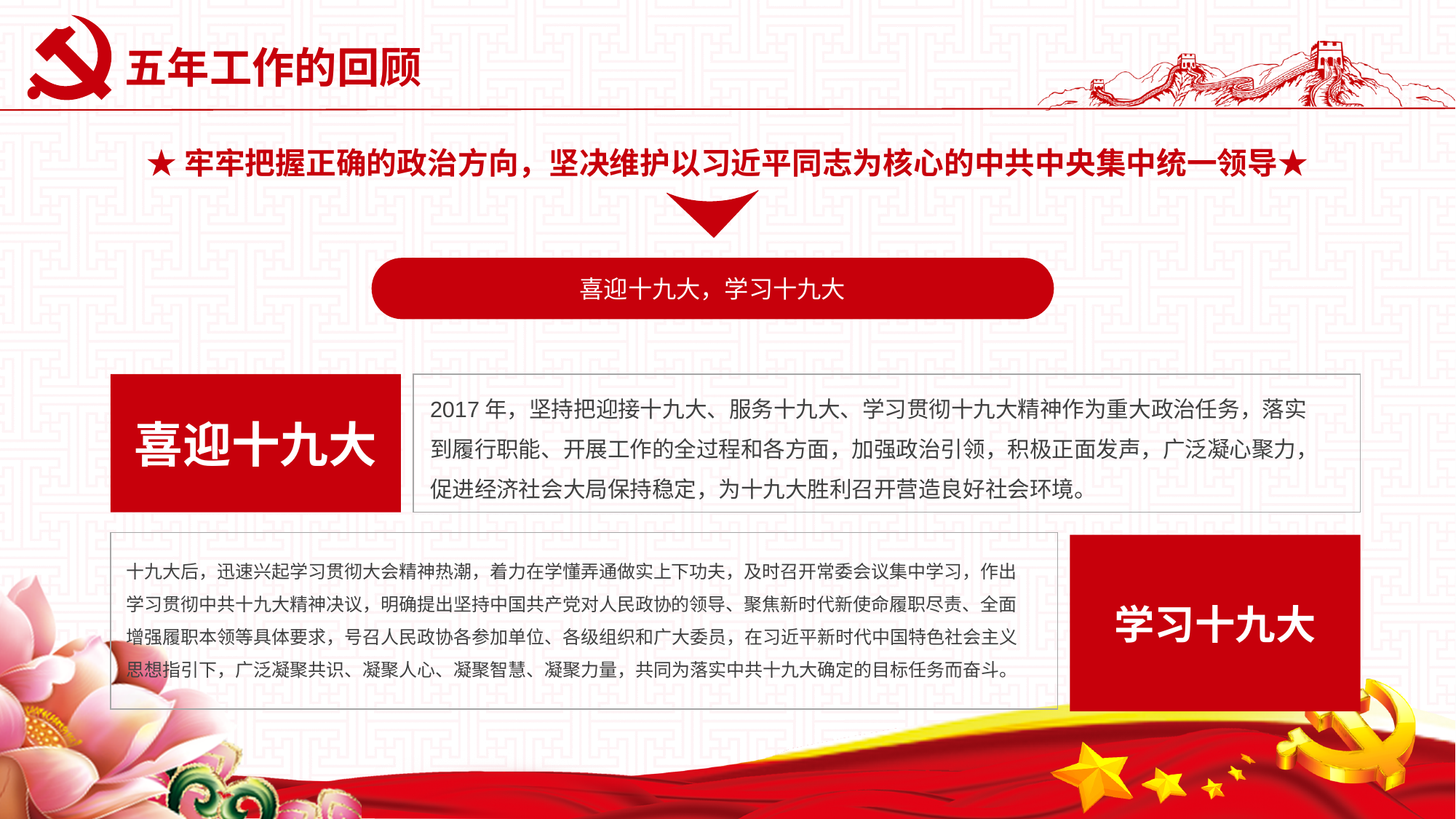

# 五年工作的回顾
★牢牢把握正确的政治方向，坚决维护以习近平同志为核心的中共中央集中统一领导★

喜迎十九大，学习十九大
喜迎十九大

2017年，坚持把迎接十九大、服务十九大、学习贯彻十九大精神作为重大政治任务，落实到履行职能、开展工作的全过程和各方面，加强政治引领，积极正面发声，广泛凝心聚力，促进经济社会大局保持稳定，为十九大胜利召开营造良好社会环境。

学习十九大
十九大后，迅速兴起学习贯彻大会精神热潮，着力在学懂弄通做实上下功夫，及时召开常委会议集中学习，作出学习贯彻中共十九大精神决议，明确提出坚持中国共产党对人民政协的领导、聚焦新时代新使命履职尽责、全面增强履职本领等具体要求，号召人民政协各参加单位、各级组织和广大委员，在习近平新时代中国特色社会主义思想指引下，广泛凝聚共识、凝聚人心、凝聚智慧、凝聚力量，共同为落实中共十九大确定的目标任务而奋斗。